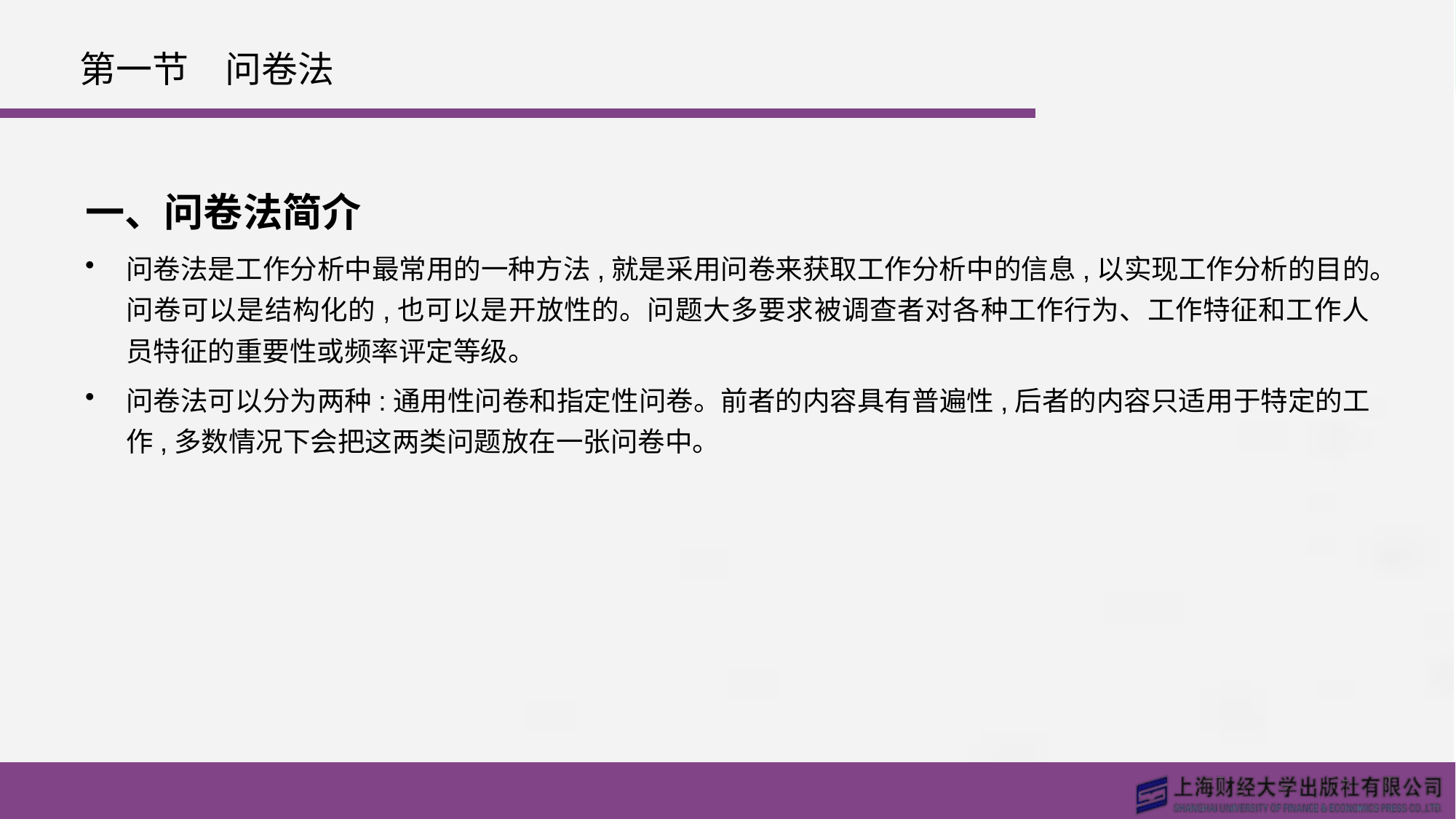

# 第一节　问卷法
一、问卷法简介
问卷法是工作分析中最常用的一种方法,就是采用问卷来获取工作分析中的信息,以实现工作分析的目的。问卷可以是结构化的,也可以是开放性的。问题大多要求被调查者对各种工作行为、工作特征和工作人员特征的重要性或频率评定等级。
问卷法可以分为两种:通用性问卷和指定性问卷。前者的内容具有普遍性,后者的内容只适用于特定的工作,多数情况下会把这两类问题放在一张问卷中。